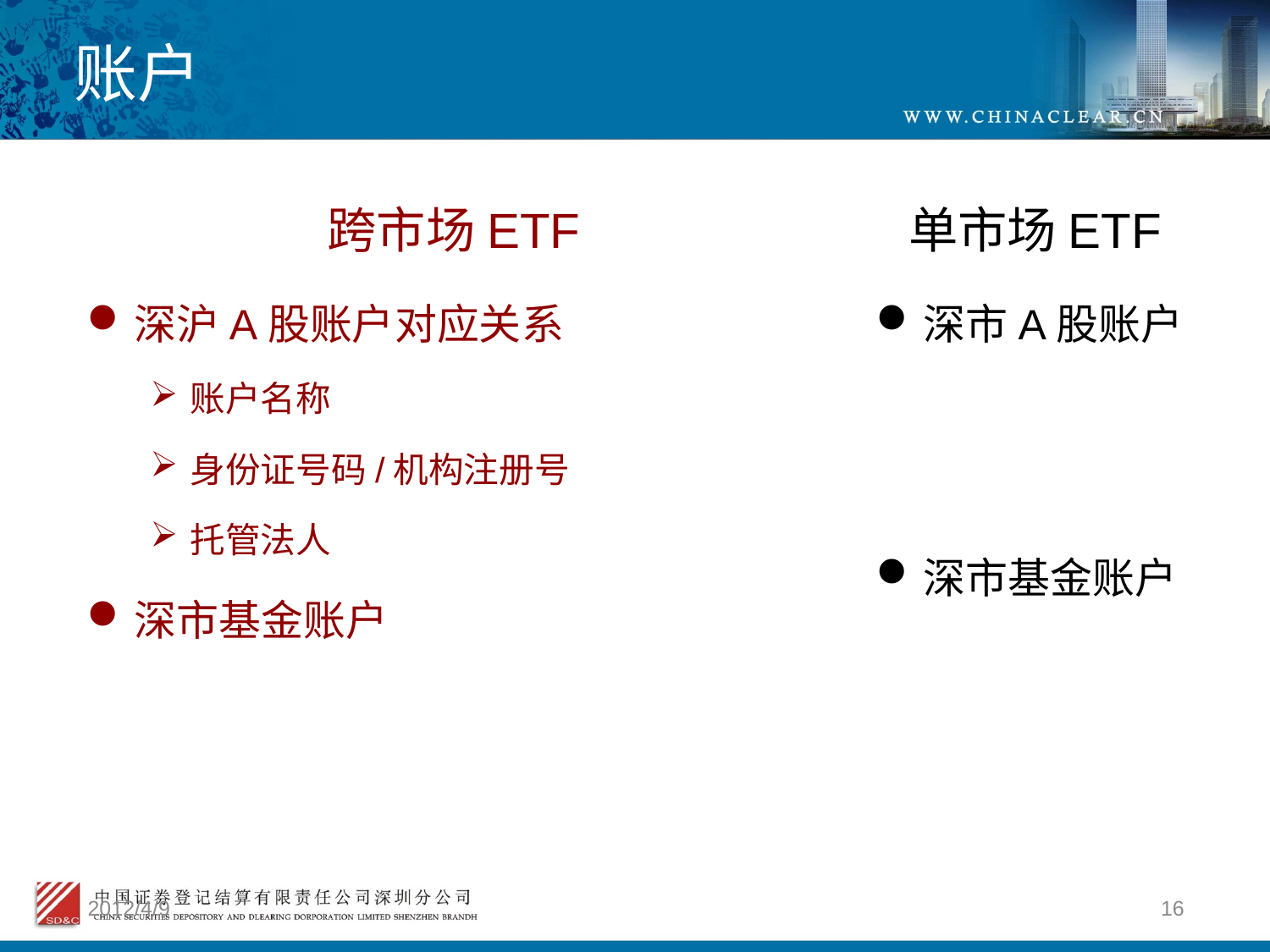

# 账户
跨市场ETF
单市场ETF
深沪A股账户对应关系
账户名称
身份证号码/机构注册号
托管法人
深市基金账户

深市A股账户

深市基金账户
2012/4/9
16